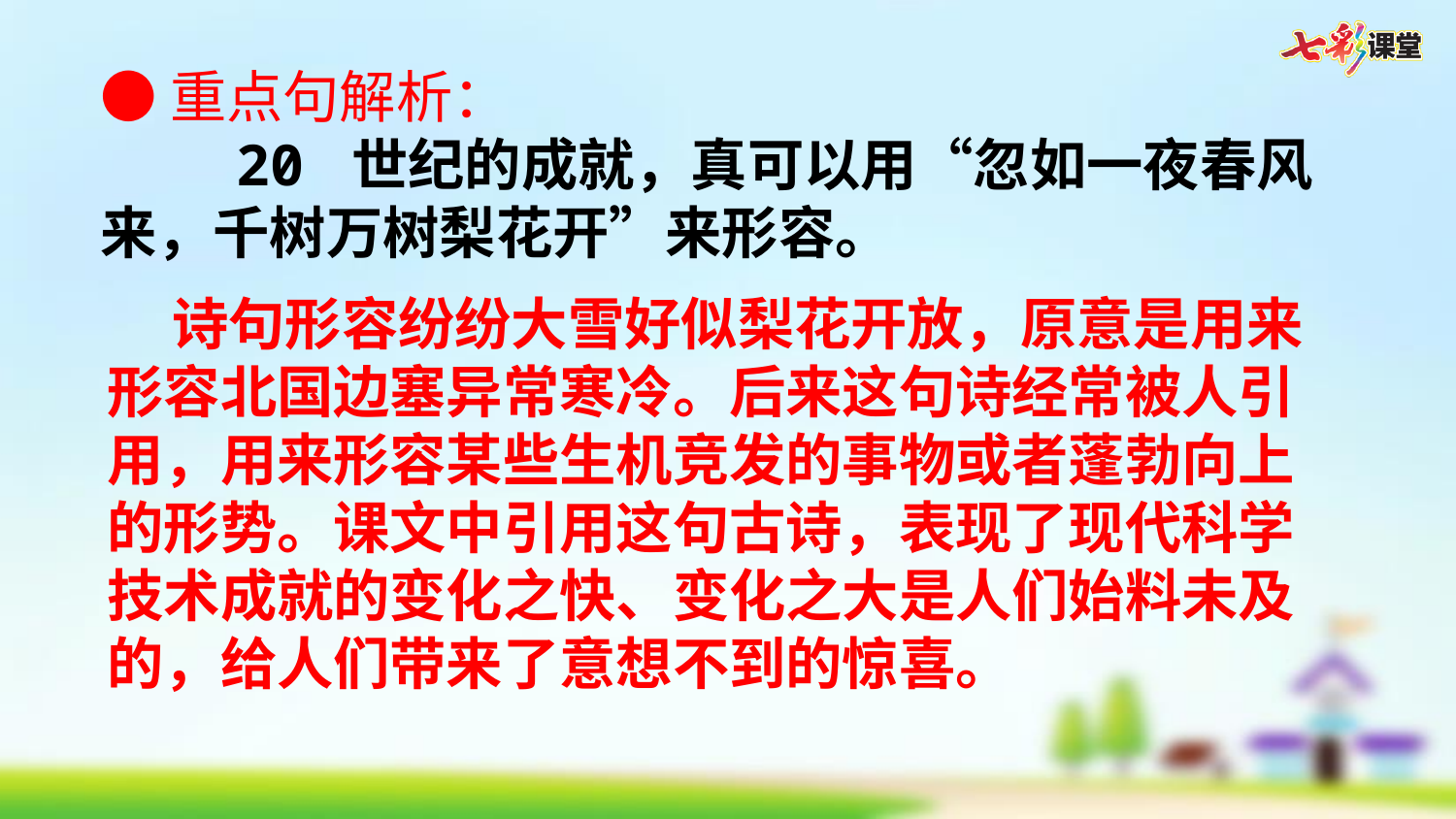

●重点句解析：
    20 世纪的成就，真可以用“忽如一夜春风来，千树万树梨花开”来形容。
    诗句形容纷纷大雪好似梨花开放，原意是用来形容北国边塞异常寒冷。后来这句诗经常被人引用，用来形容某些生机竞发的事物或者蓬勃向上的形势。课文中引用这句古诗，表现了现代科学技术成就的变化之快、变化之大是人们始料未及的，给人们带来了意想不到的惊喜。